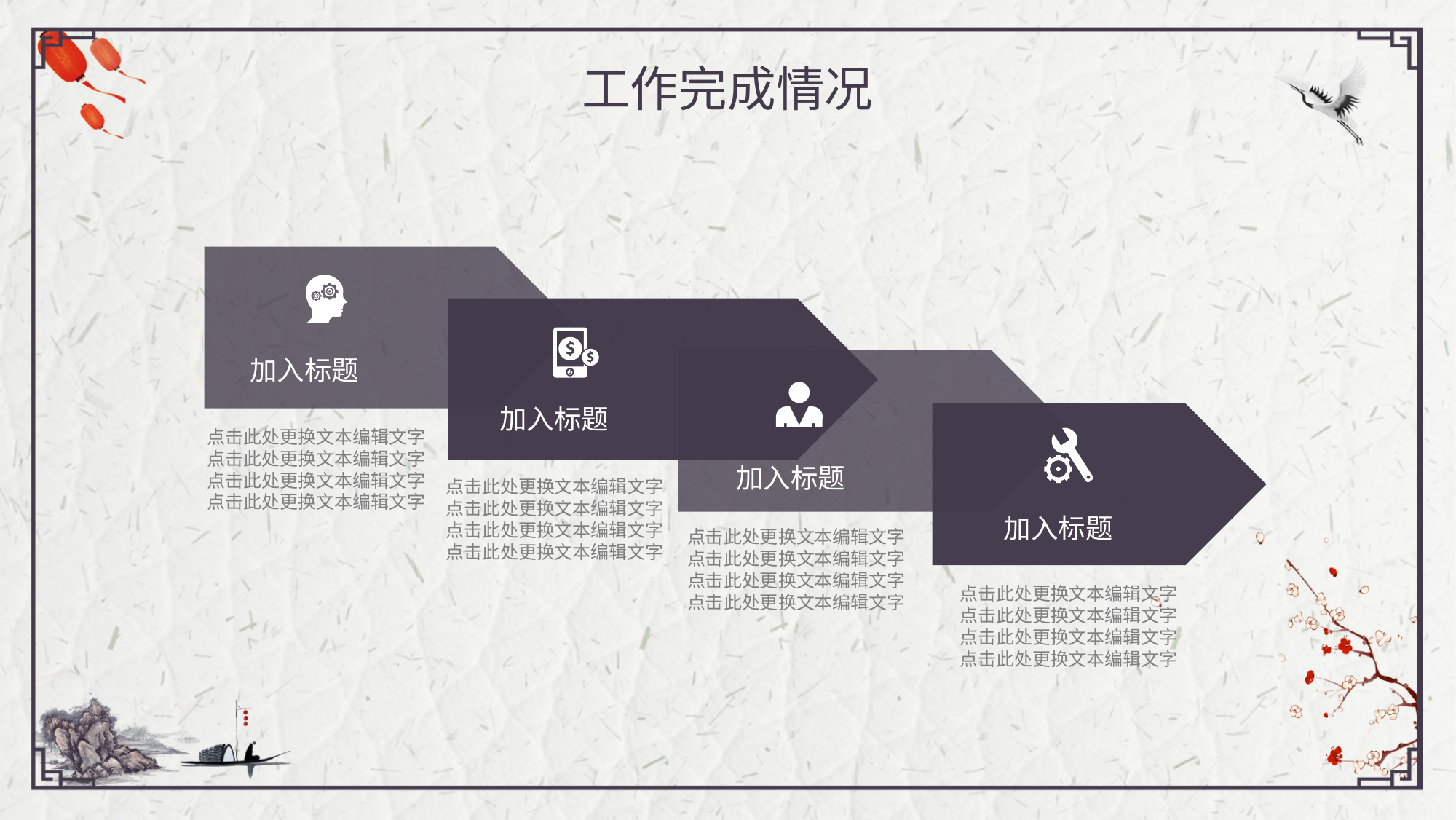

工作完成情况

加入标题

加入标题

点击此处更换文本编辑文字
点击此处更换文本编辑文字
点击此处更换文本编辑文字
点击此处更换文本编辑文字

加入标题
点击此处更换文本编辑文字
点击此处更换文本编辑文字
点击此处更换文本编辑文字
点击此处更换文本编辑文字

加入标题
点击此处更换文本编辑文字
点击此处更换文本编辑文字
点击此处更换文本编辑文字
点击此处更换文本编辑文字

点击此处更换文本编辑文字
点击此处更换文本编辑文字
点击此处更换文本编辑文字
点击此处更换文本编辑文字